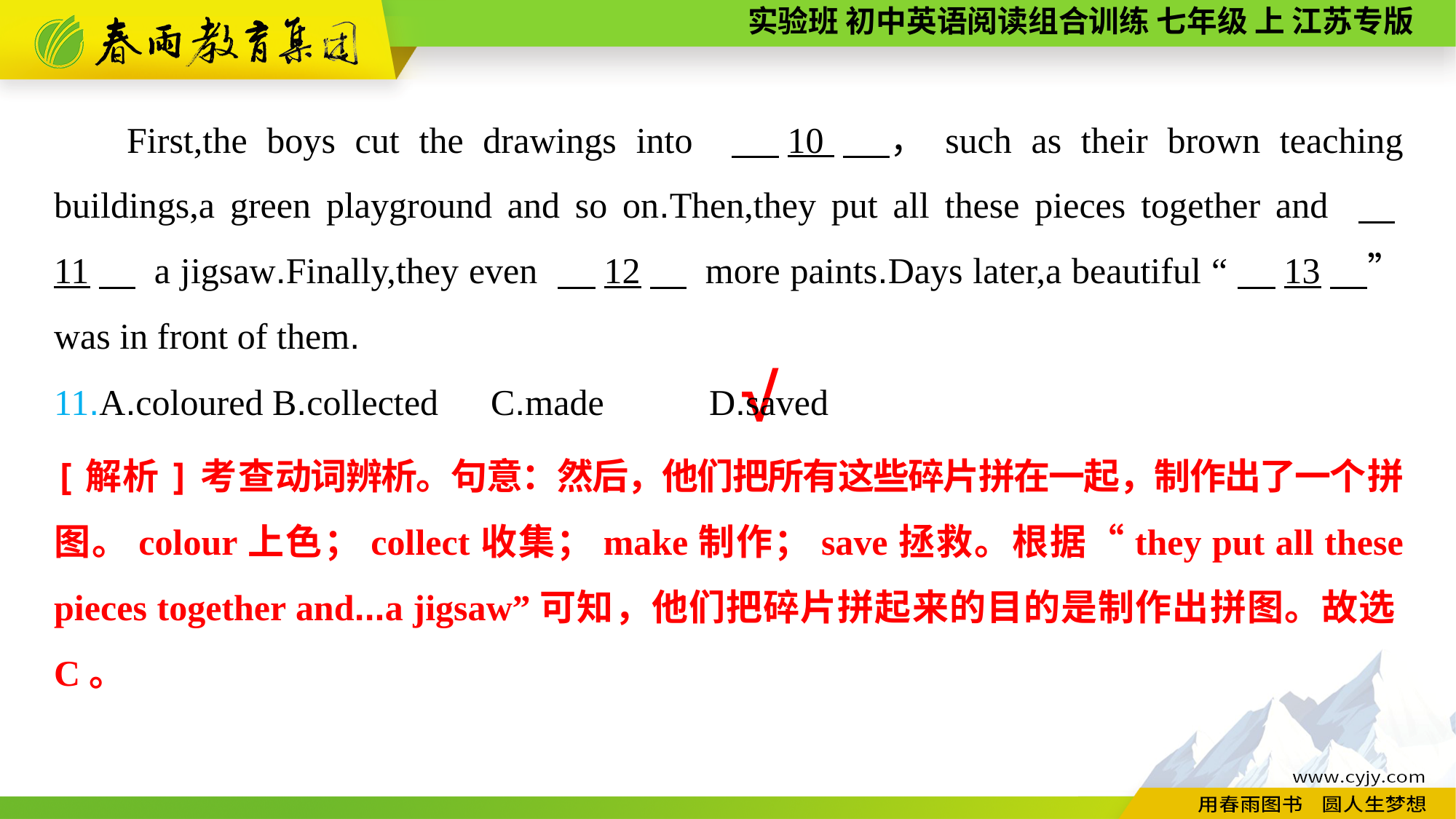

First,the boys cut the drawings into 　10　，such as their brown teaching buildings,a green playground and so on.Then,they put all these pieces together and 　11　 a jigsaw.Finally,they even 　12　 more paints.Days later,a beautiful “　13　” was in front of them.
11.A.coloured	B.collected	C.made	D.saved
√
[解析]考查动词辨析。句意：然后，他们把所有这些碎片拼在一起，制作出了一个拼图。colour上色；collect收集；make制作；save拯救。根据“they put all these pieces together and...a jigsaw”可知，他们把碎片拼起来的目的是制作出拼图。故选C。